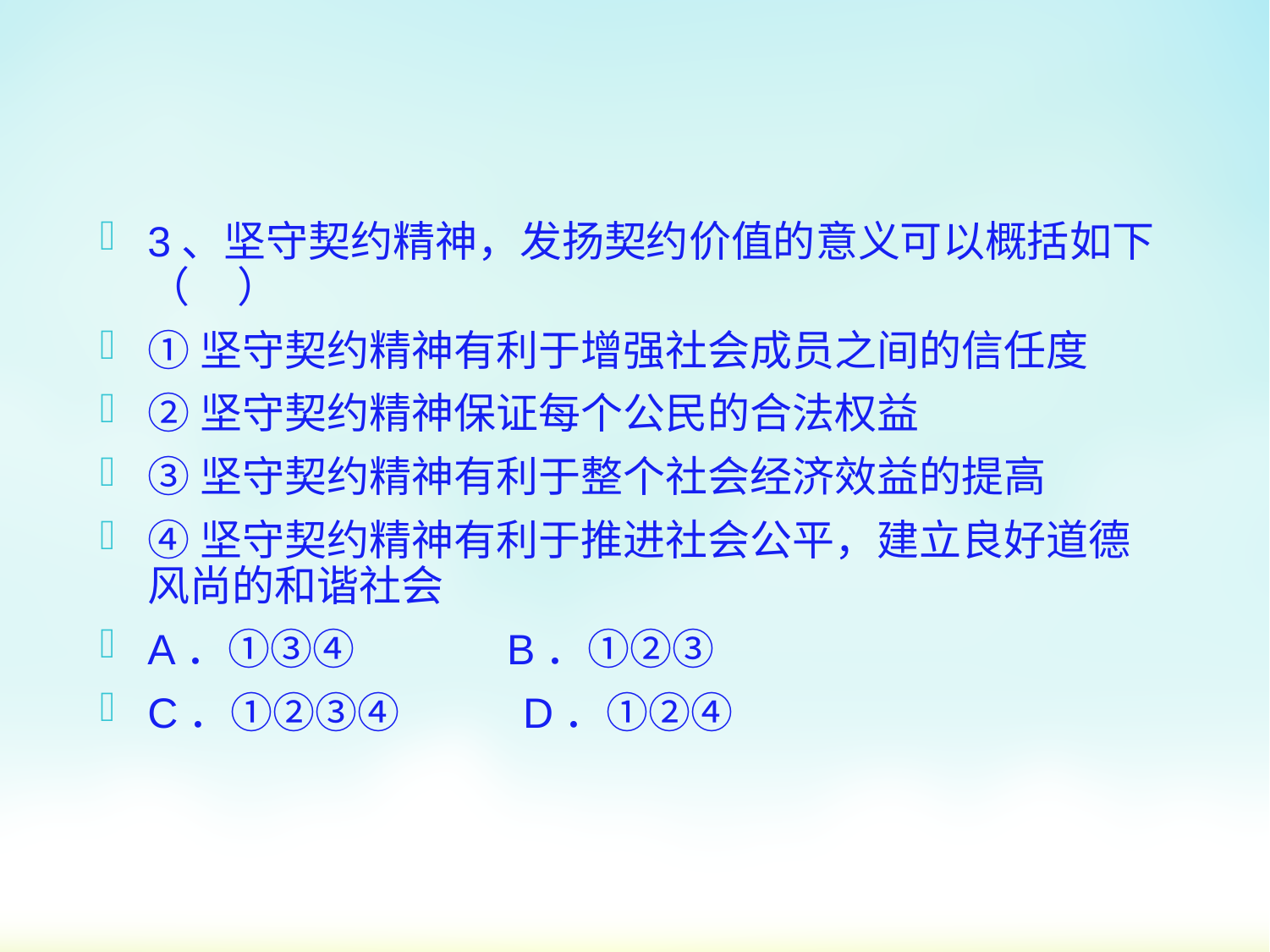

3、坚守契约精神，发扬契约价值的意义可以概括如下（     ）
①坚守契约精神有利于增强社会成员之间的信任度
②坚守契约精神保证每个公民的合法权益
③坚守契约精神有利于整个社会经济效益的提高
④坚守契约精神有利于推进社会公平，建立良好道德风尚的和谐社会
A．①③④　   　   B．①②③
C．①②③④　   　D．①②④